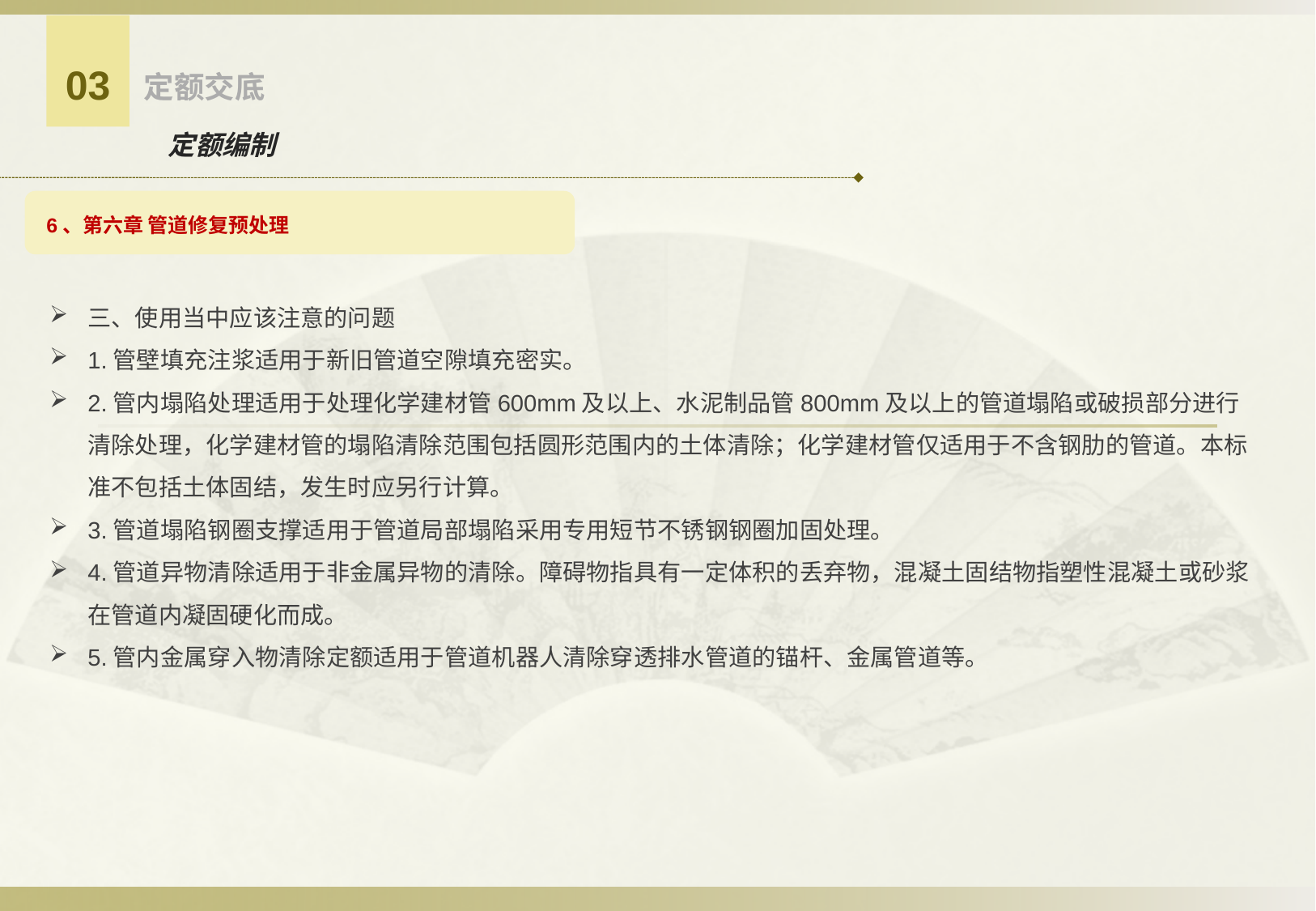

03
定额交底
定额编制

6、第六章 管道修复预处理

三、使用当中应该注意的问题
1.管壁填充注浆适用于新旧管道空隙填充密实。
2.管内塌陷处理适用于处理化学建材管600mm及以上、水泥制品管800mm及以上的管道塌陷或破损部分进行清除处理，化学建材管的塌陷清除范围包括圆形范围内的土体清除；化学建材管仅适用于不含钢肋的管道。本标准不包括土体固结，发生时应另行计算。
3.管道塌陷钢圈支撑适用于管道局部塌陷采用专用短节不锈钢钢圈加固处理。
4.管道异物清除适用于非金属异物的清除。障碍物指具有一定体积的丢弃物，混凝土固结物指塑性混凝土或砂浆在管道内凝固硬化而成。
5.管内金属穿入物清除定额适用于管道机器人清除穿透排水管道的锚杆、金属管道等。